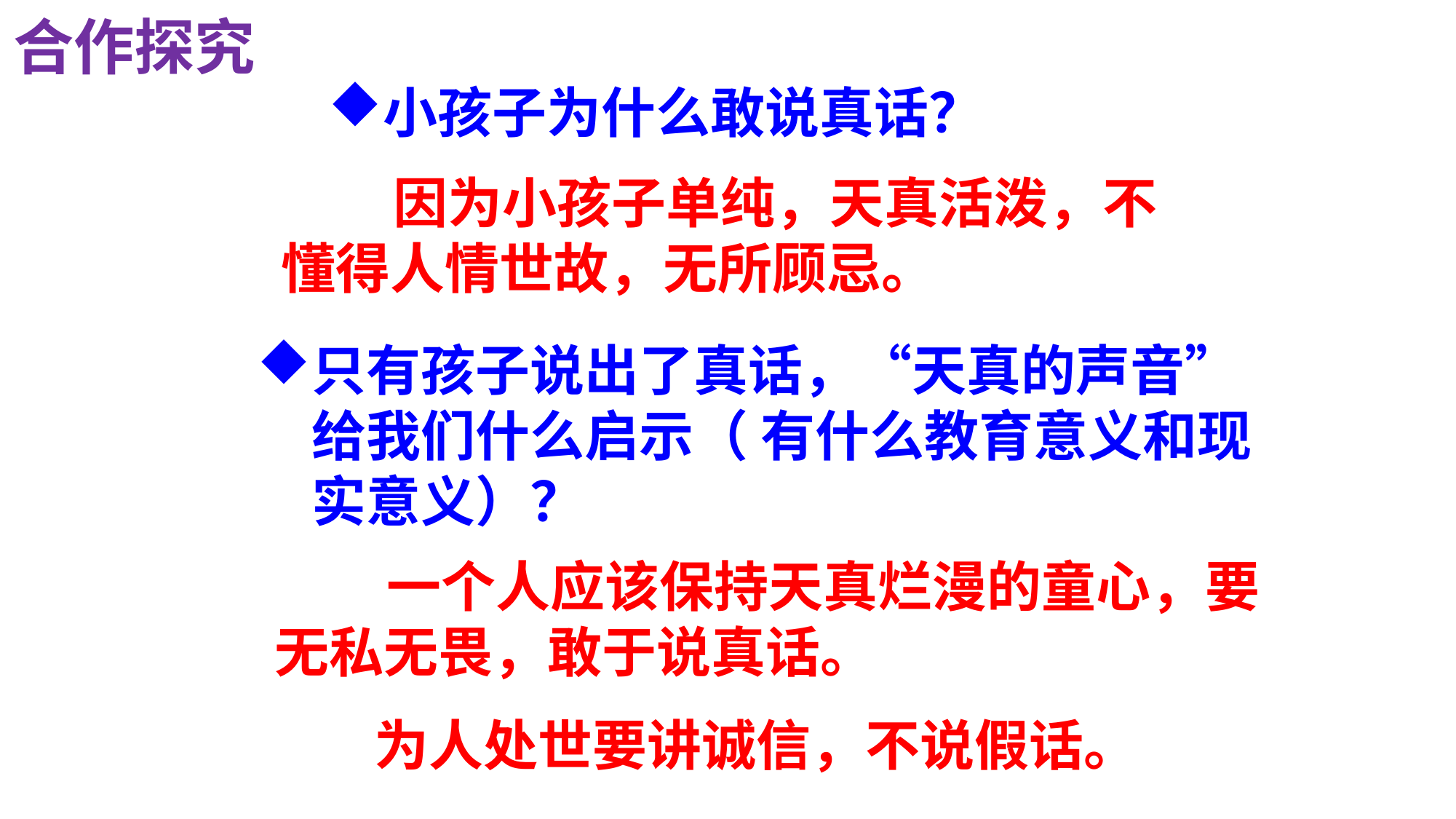

合作探究
小孩子为什么敢说真话？
        因为小孩子单纯，天真活泼，不懂得人情世故，无所顾忌。
只有孩子说出了真话，“天真的声音”给我们什么启示（ 有什么教育意义和现实意义）？
        一个人应该保持天真烂漫的童心，要无私无畏，敢于说真话。
       为人处世要讲诚信，不说假话。